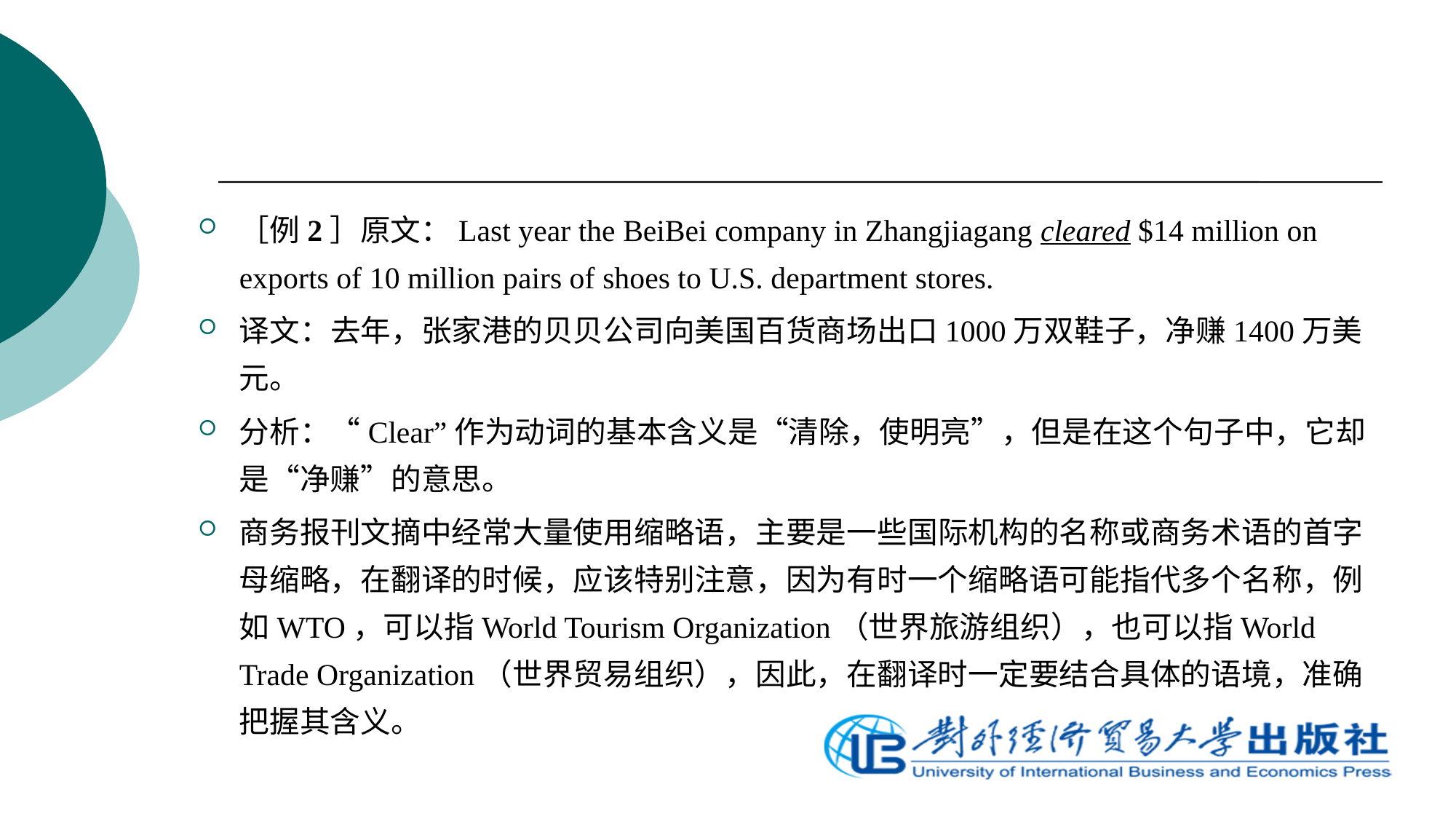

［例2］原文：Last year the BeiBei company in Zhangjiagang cleared $14 million on exports of 10 million pairs of shoes to U.S. department stores.
译文：去年，张家港的贝贝公司向美国百货商场出口1000万双鞋子，净赚1400万美元。
分析：“Clear”作为动词的基本含义是“清除，使明亮”，但是在这个句子中，它却是“净赚”的意思。
商务报刊文摘中经常大量使用缩略语，主要是一些国际机构的名称或商务术语的首字母缩略，在翻译的时候，应该特别注意，因为有时一个缩略语可能指代多个名称，例如WTO，可以指World Tourism Organization（世界旅游组织），也可以指World Trade Organization（世界贸易组织），因此，在翻译时一定要结合具体的语境，准确把握其含义。